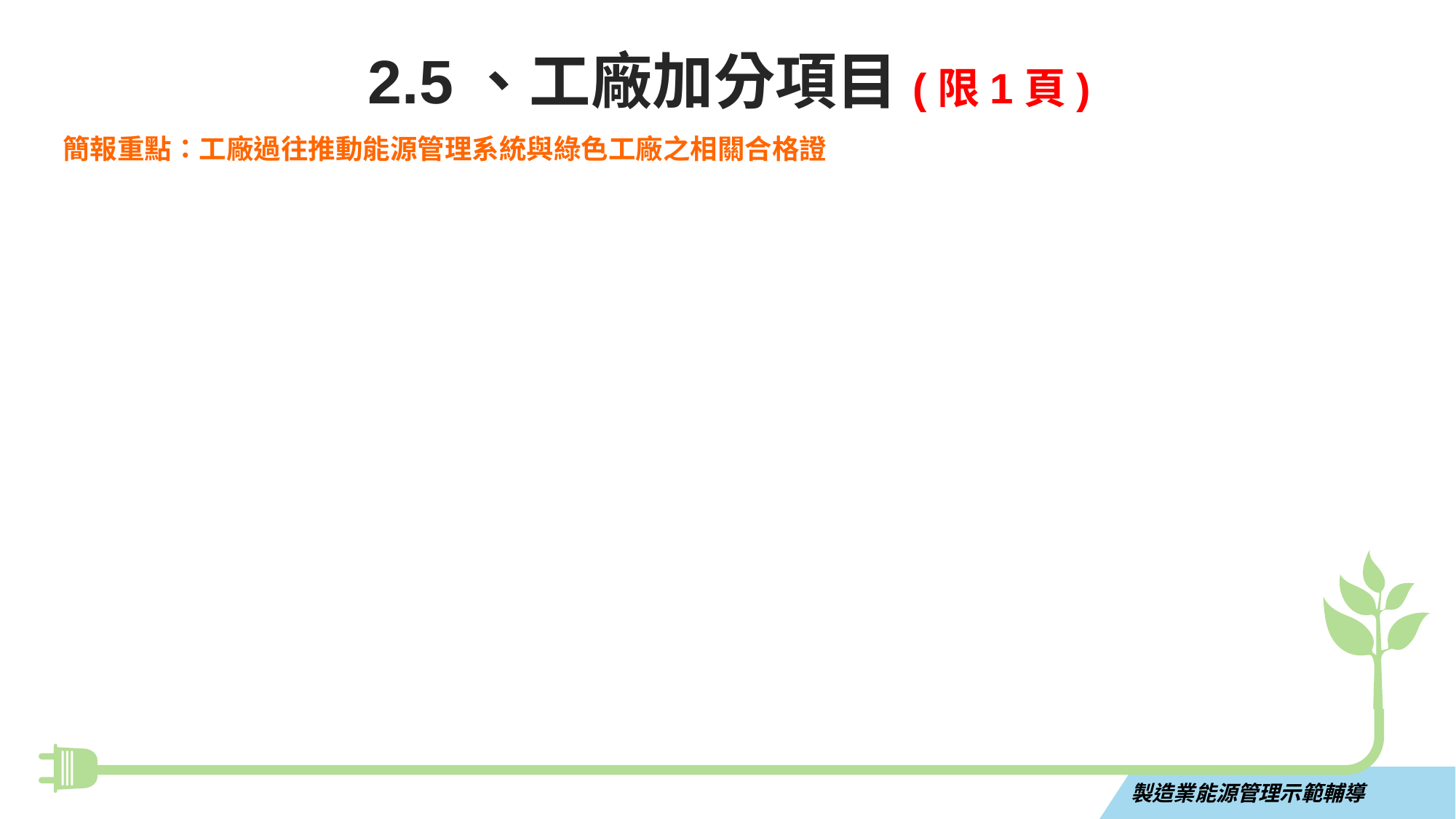

2.5、工廠加分項目(限1頁)
簡報重點：工廠過往推動能源管理系統與綠色工廠之相關合格證